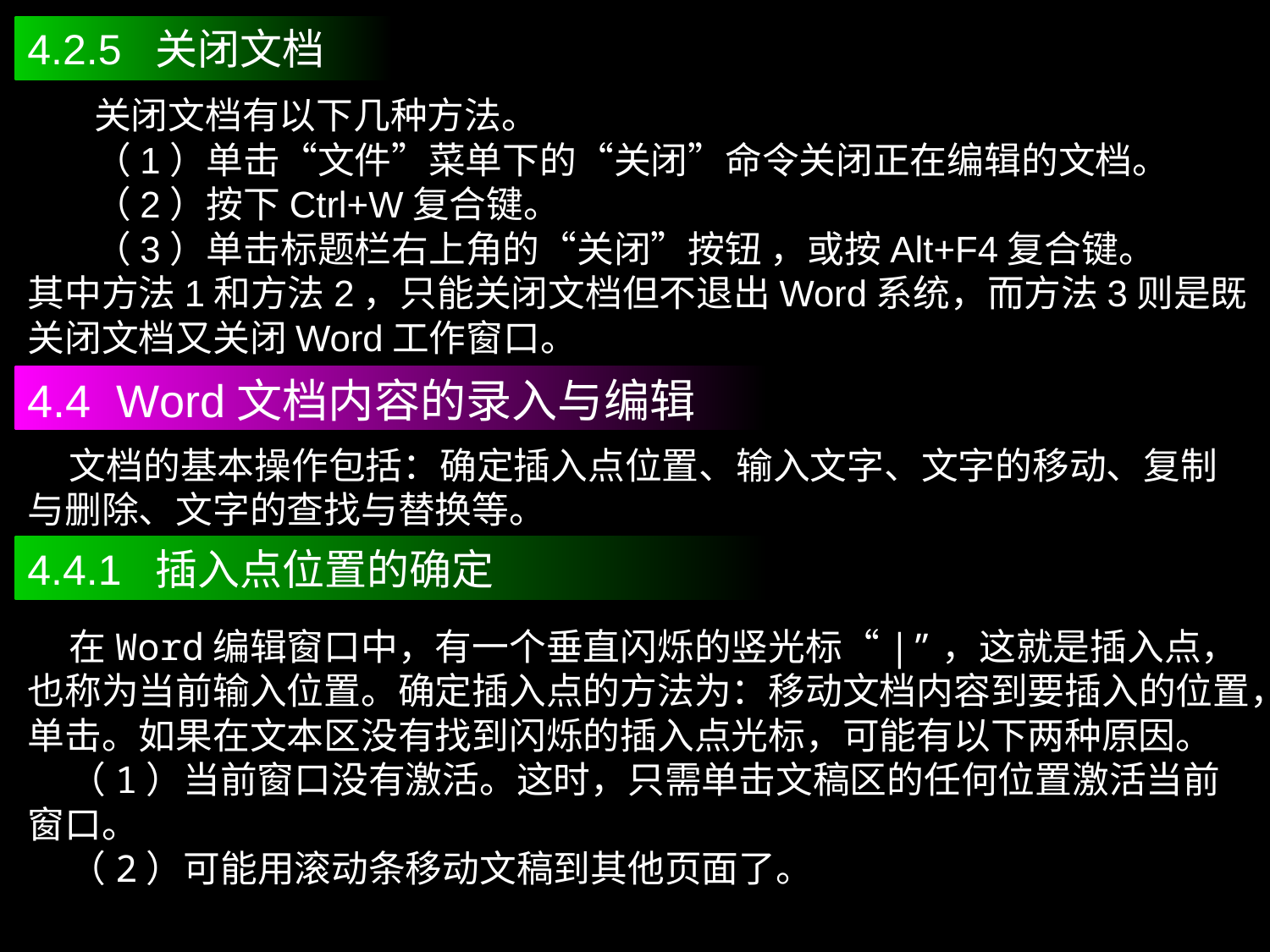

4.2.5  关闭文档
       关闭文档有以下几种方法。
       （1）单击“文件”菜单下的“关闭”命令关闭正在编辑的文档。
       （2）按下Ctrl+W复合键。
       （3）单击标题栏右上角的“关闭”按钮 ，或按Alt+F4复合键。
其中方法1和方法2，只能关闭文档但不退出Word系统，而方法3则是既关闭文档又关闭Word工作窗口。
4.4  Word文档内容的录入与编辑
    文档的基本操作包括：确定插入点位置、输入文字、文字的移动、复制与删除、文字的查找与替换等。
4.4.1  插入点位置的确定
    在Word编辑窗口中，有一个垂直闪烁的竖光标“|”，这就是插入点，也称为当前输入位置。确定插入点的方法为：移动文档内容到要插入的位置，单击。如果在文本区没有找到闪烁的插入点光标，可能有以下两种原因。
    （1）当前窗口没有激活。这时，只需单击文稿区的任何位置激活当前窗口。
    （2）可能用滚动条移动文稿到其他页面了。